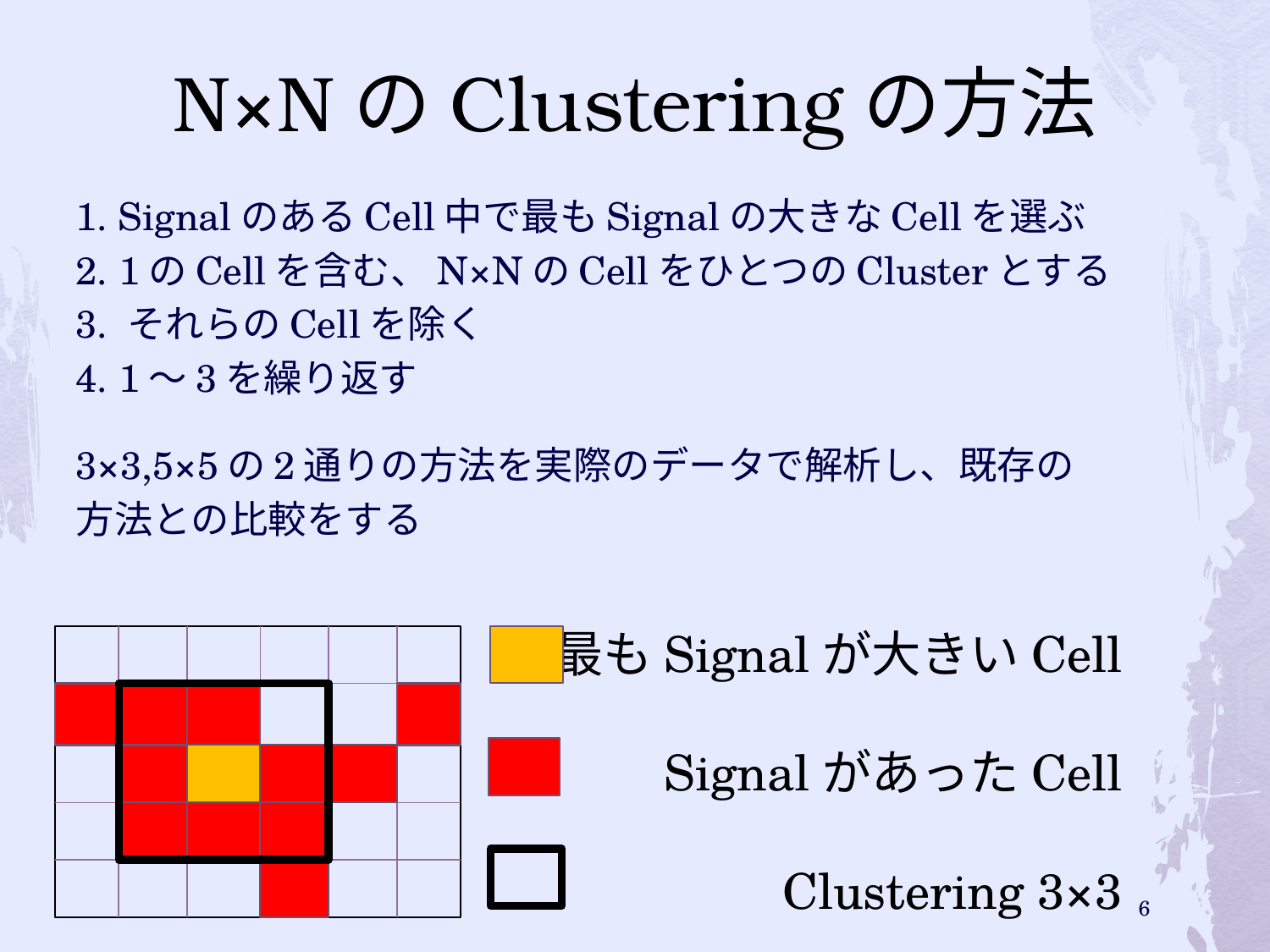

# N×NのClusteringの方法
1. SignalのあるCell中で最もSignalの大きなCellを選ぶ
2. 1のCellを含む、N×NのCellをひとつのClusterとする
3. それらのCellを除く
4. 1～3を繰り返す

3×3,5×5の2通りの方法を実際のデータで解析し、既存の
方法との比較をする
最もSignalが大きいCell

SignalがあったCell

Clustering 3×3

6